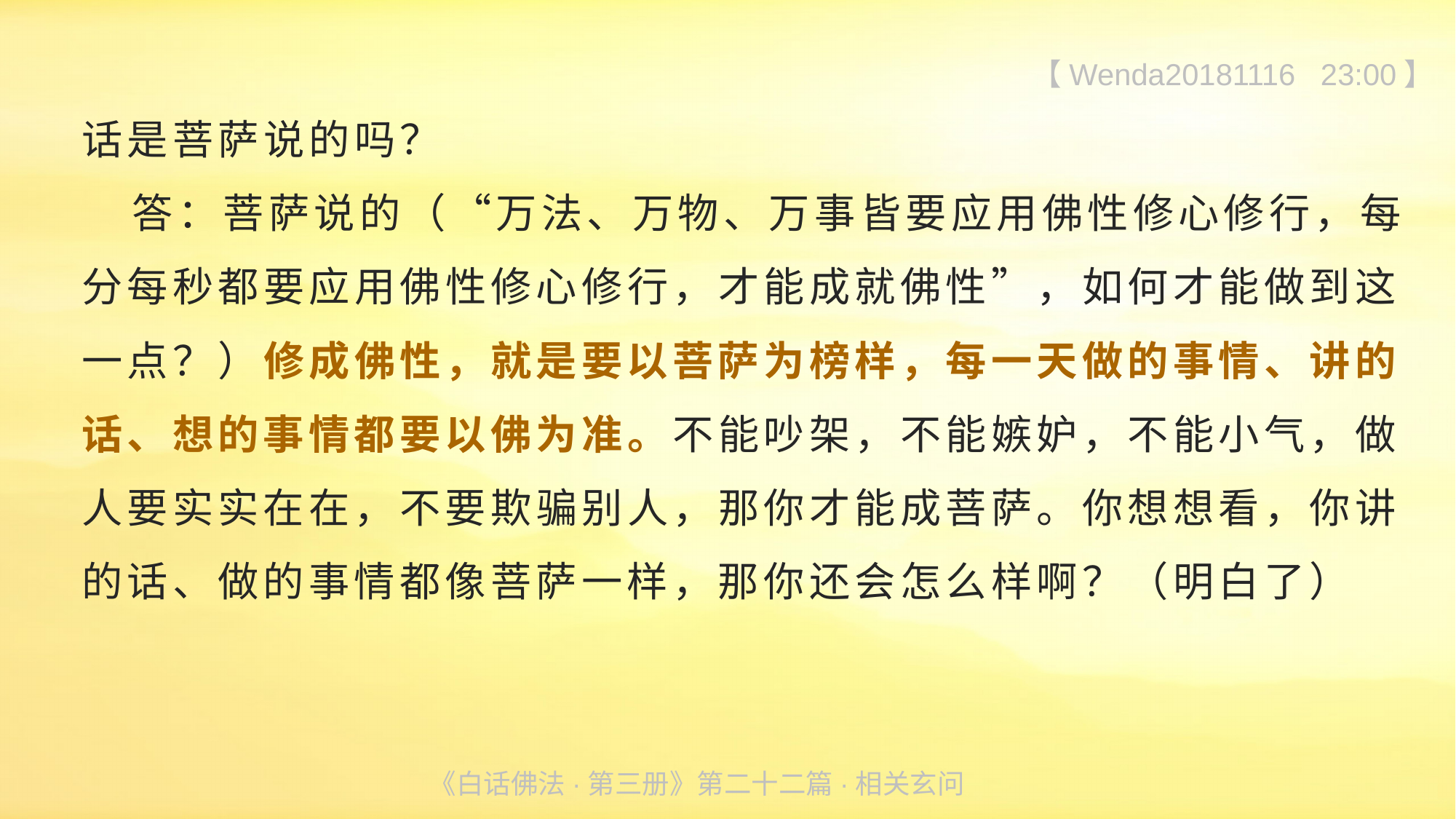

【Wenda20181116   23:00】
话是菩萨说的吗？
   答：菩萨说的（“万法、万物、万事皆要应用佛性修心修行，每分每秒都要应用佛性修心修行，才能成就佛性”，如何才能做到这一点？）修成佛性，就是要以菩萨为榜样，每一天做的事情、讲的话、想的事情都要以佛为准。不能吵架，不能嫉妒，不能小气，做人要实实在在，不要欺骗别人，那你才能成菩萨。你想想看，你讲的话、做的事情都像菩萨一样，那你还会怎么样啊？（明白了）
《白话佛法·第三册》第二十二篇·相关玄问